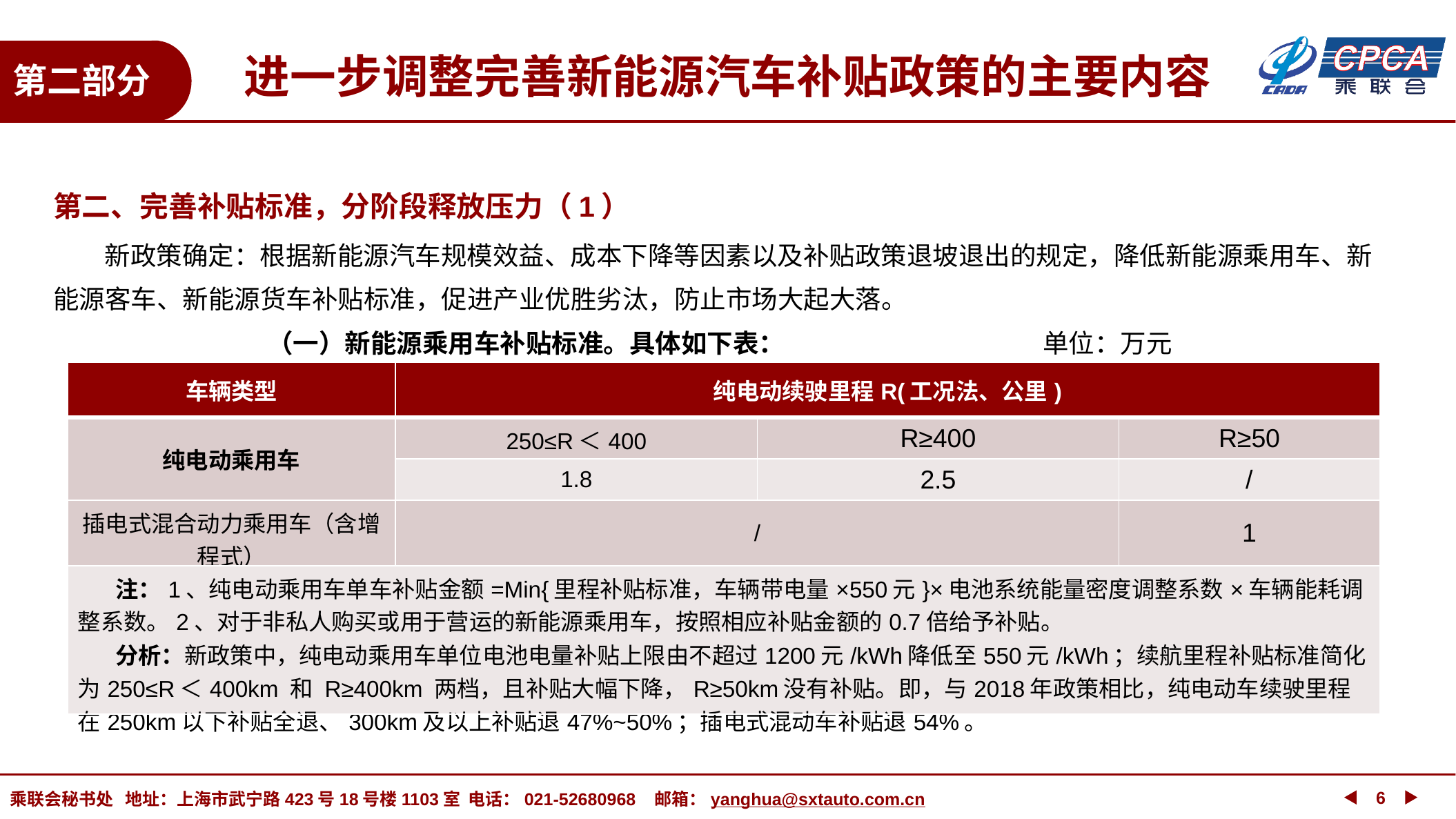

进一步调整完善新能源汽车补贴政策的主要内容
第二部分
第二、完善补贴标准，分阶段释放压力（1）
       新政策确定：根据新能源汽车规模效益、成本下降等因素以及补贴政策退坡退出的规定，降低新能源乘用车、新能源客车、新能源货车补贴标准，促进产业优胜劣汰，防止市场大起大落。
（一）新能源乘用车补贴标准。具体如下表：                                            单位：万元
| 车辆类型 | 纯电动续驶里程R(工况法、公里) |  |  |
| --- | --- | --- | --- |
| 纯电动乘用车 | 250≤R＜400 | R≥400 | R≥50 |
|  | 1.8 | 2.5 | / |
| 插电式混合动力乘用车（含增程式） | / |  | 1 |
| 注：1、纯电动乘用车单车补贴金额=Min{里程补贴标准，车辆带电量×550元}×电池系统能量密度调整系数×车辆能耗调整系数。2、对于非私人购买或用于营运的新能源乘用车，按照相应补贴金额的0.7倍给予补贴。 分析：新政策中，纯电动乘用车单位电池电量补贴上限由不超过1200元/kWh降低至550元/kWh；续航里程补贴标准简化为250≤R＜400km 和 R≥400km 两档，且补贴大幅下降，R≥50km没有补贴。即，与2018年政策相比，纯电动车续驶里程在250km以下补贴全退、300km及以上补贴退47%~50%；插电式混动车补贴退54%。 |  |  |  |